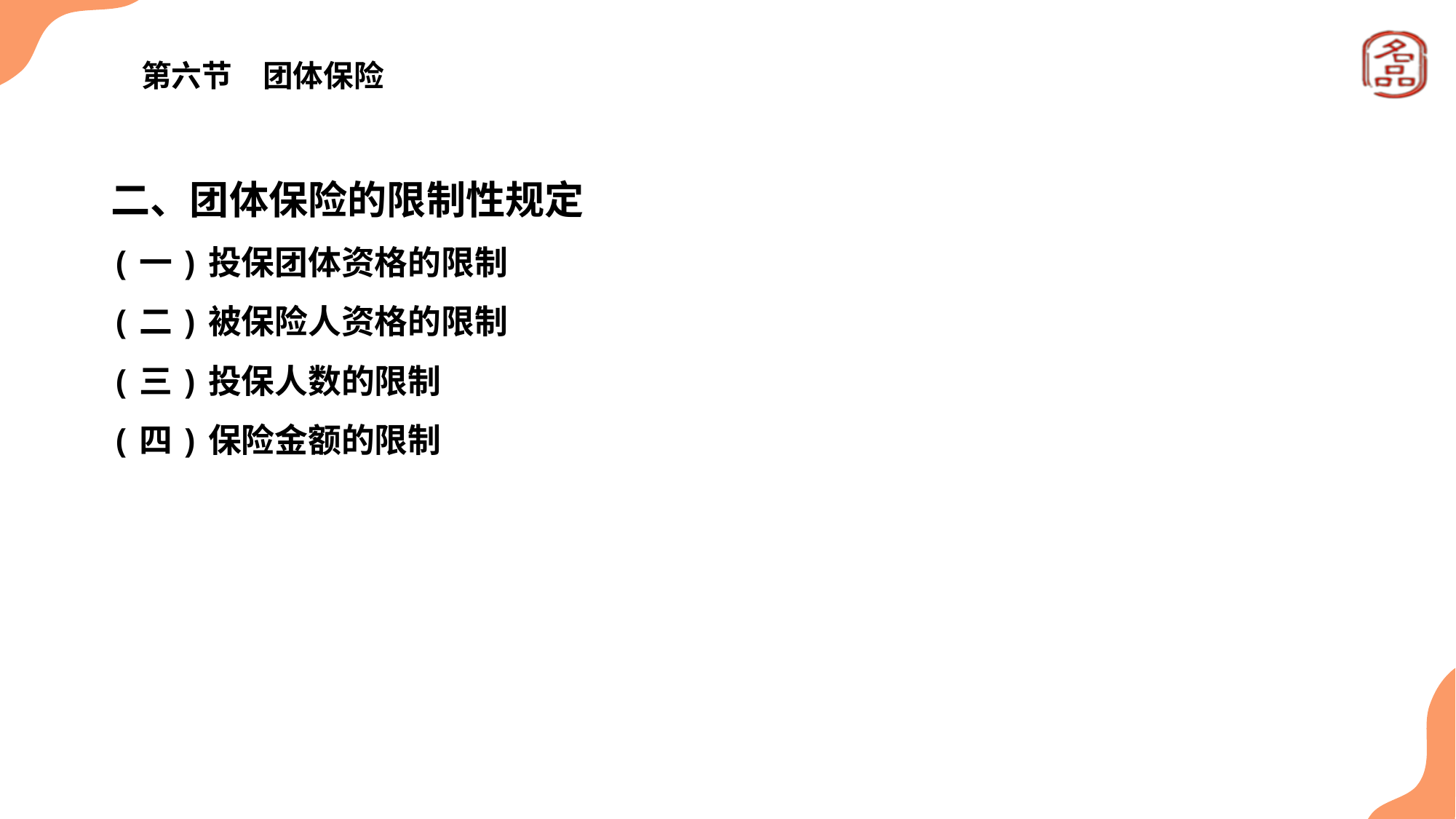

# 第六节　团体保险
二、团体保险的限制性规定
(一)投保团体资格的限制
(二)被保险人资格的限制
(三)投保人数的限制
(四)保险金额的限制